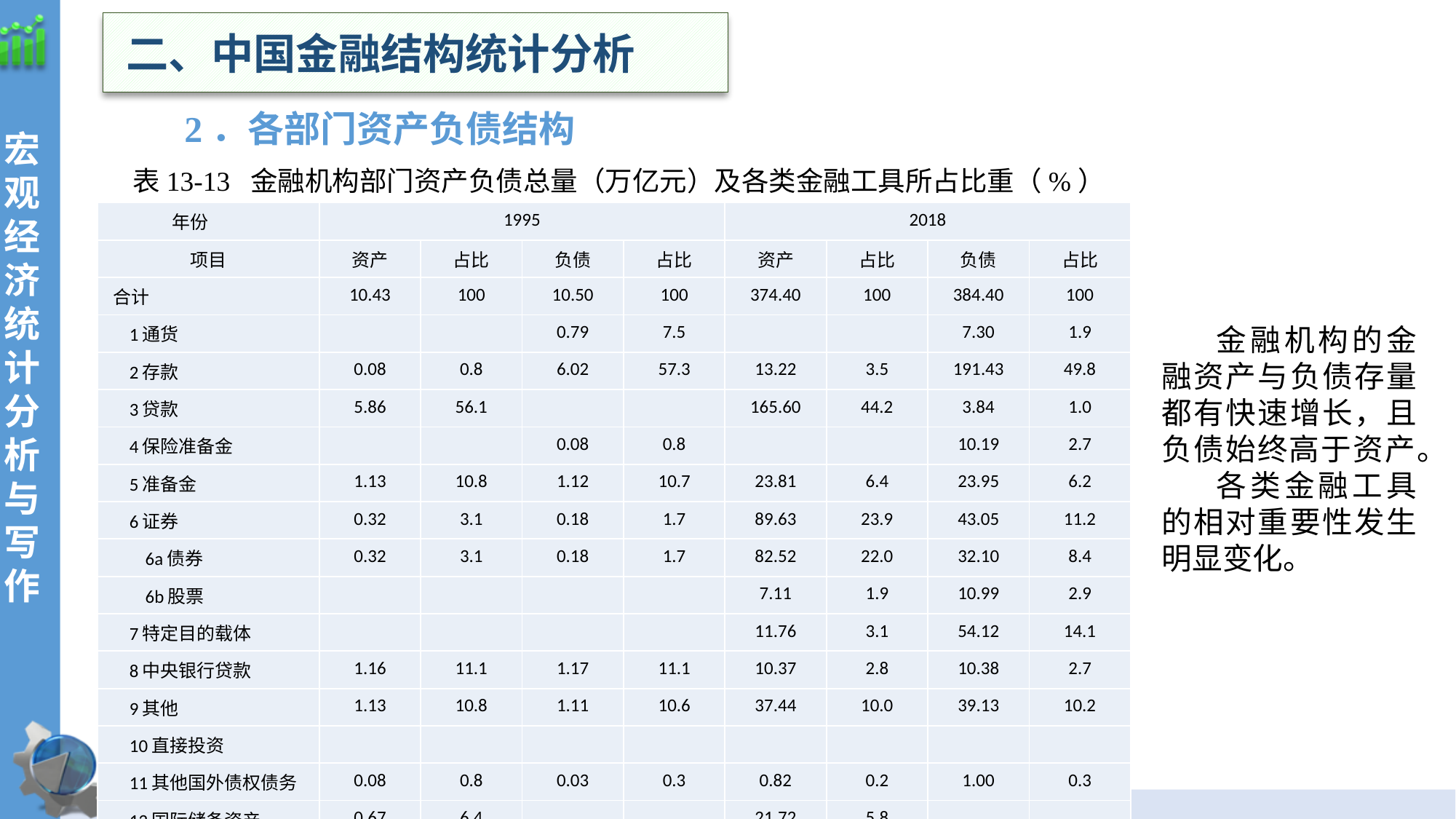

二、中国金融结构统计分析
2．各部门资产负债结构

表13-13  金融机构部门资产负债总量（万亿元）及各类金融工具所占比重（%）
| 年份 | 1995 |  |  |  | 2018 |  |  |  |
| --- | --- | --- | --- | --- | --- | --- | --- | --- |
| 项目 | 资产 | 占比 | 负债 | 占比 | 资产 | 占比 | 负债 | 占比 |
| 合计 | 10.43 | 100 | 10.50 | 100 | 374.40 | 100 | 384.40 | 100 |
| 1通货 |  |  | 0.79 | 7.5 |  |  | 7.30 | 1.9 |
| 2存款 | 0.08 | 0.8 | 6.02 | 57.3 | 13.22 | 3.5 | 191.43 | 49.8 |
| 3贷款 | 5.86 | 56.1 |  |  | 165.60 | 44.2 | 3.84 | 1.0 |
| 4保险准备金 |  |  | 0.08 | 0.8 |  |  | 10.19 | 2.7 |
| 5准备金 | 1.13 | 10.8 | 1.12 | 10.7 | 23.81 | 6.4 | 23.95 | 6.2 |
| 6证券 | 0.32 | 3.1 | 0.18 | 1.7 | 89.63 | 23.9 | 43.05 | 11.2 |
| 6a债券 | 0.32 | 3.1 | 0.18 | 1.7 | 82.52 | 22.0 | 32.10 | 8.4 |
| 6b股票 |  |  |  |  | 7.11 | 1.9 | 10.99 | 2.9 |
| 7特定目的载体 |  |  |  |  | 11.76 | 3.1 | 54.12 | 14.1 |
| 8中央银行贷款 | 1.16 | 11.1 | 1.17 | 11.1 | 10.37 | 2.8 | 10.38 | 2.7 |
| 9其他 | 1.13 | 10.8 | 1.11 | 10.6 | 37.44 | 10.0 | 39.13 | 10.2 |
| 10直接投资 |  |  |  |  |  |  |  |  |
| 11其他国外债权债务 | 0.08 | 0.8 | 0.03 | 0.3 | 0.82 | 0.2 | 1.00 | 0.3 |
| 12国际储备资产 | 0.67 | 6.4 |  |  | 21.72 | 5.8 |  |  |
金融机构的金融资产与负债存量都有快速增长，且负债始终高于资产。
各类金融工具的相对重要性发生明显变化。